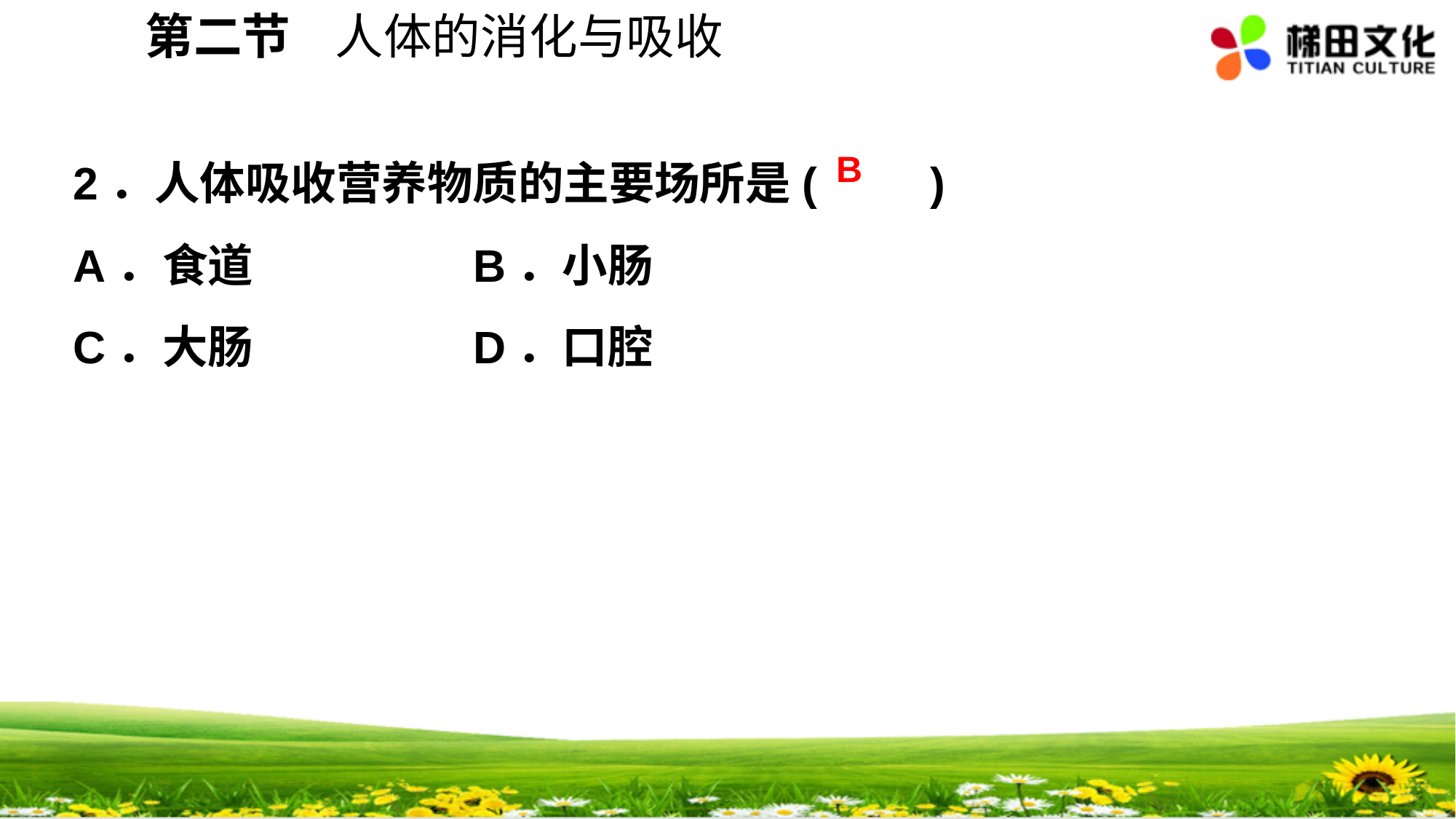

第二节    人体的消化与吸收
2．人体吸收营养物质的主要场所是(　　)
A．食道　　　       B．小肠
C．大肠　　　       D．口腔
B